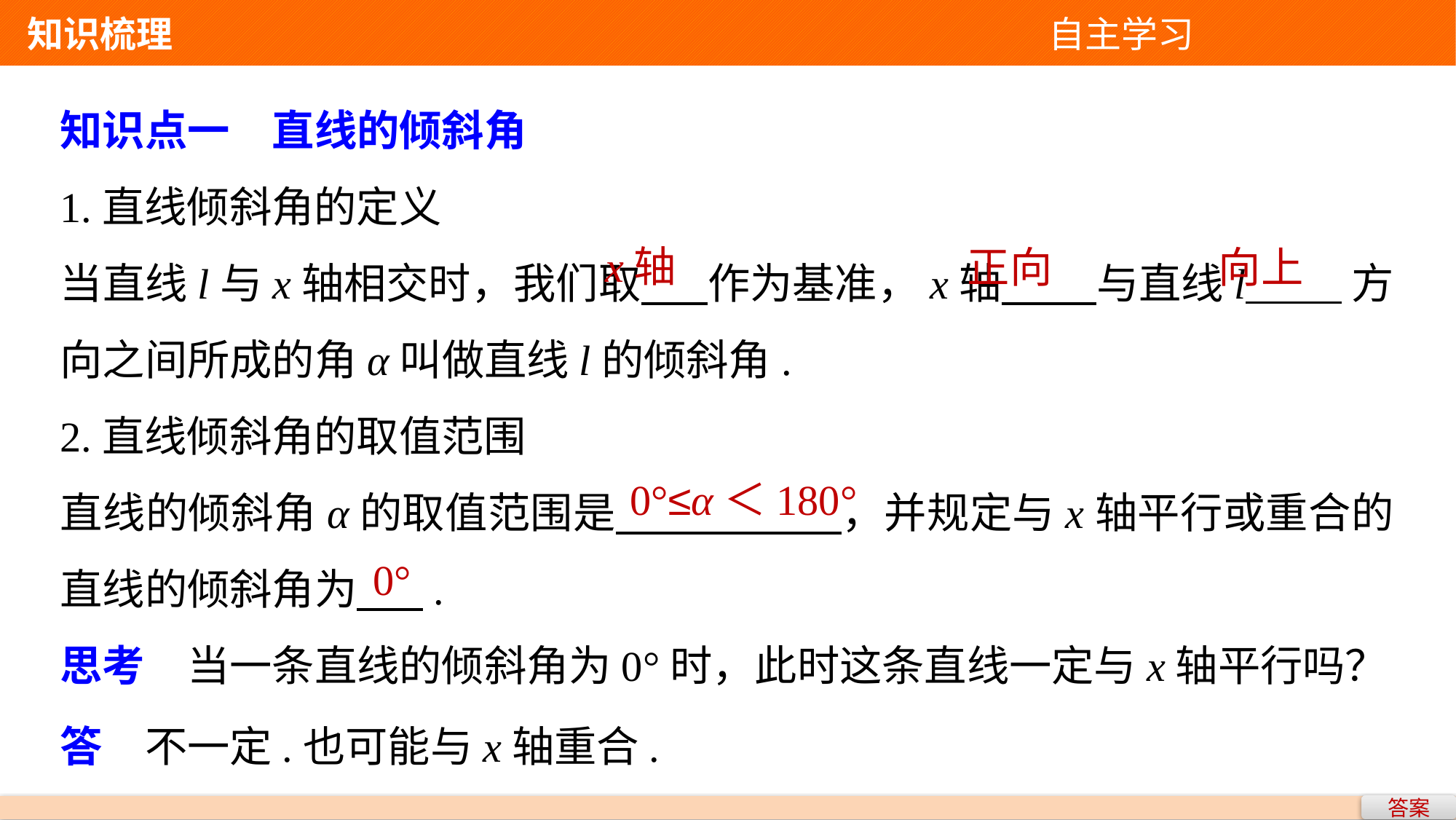

知识梳理                                                                                                           自主学习
知识点一　直线的倾斜角
1.直线倾斜角的定义
当直线l与x轴相交时，我们取       作为基准，x轴          与直线l         方向之间所成的角α叫做直线l的倾斜角.
2.直线倾斜角的取值范围
直线的倾斜角α的取值范围是                       ，并规定与x轴平行或重合的直线的倾斜角为       .
思考　当一条直线的倾斜角为0°时，此时这条直线一定与x轴平行吗？
x轴
向上
正向
0°≤α＜180°
0°
答　不一定.也可能与x轴重合.
答案